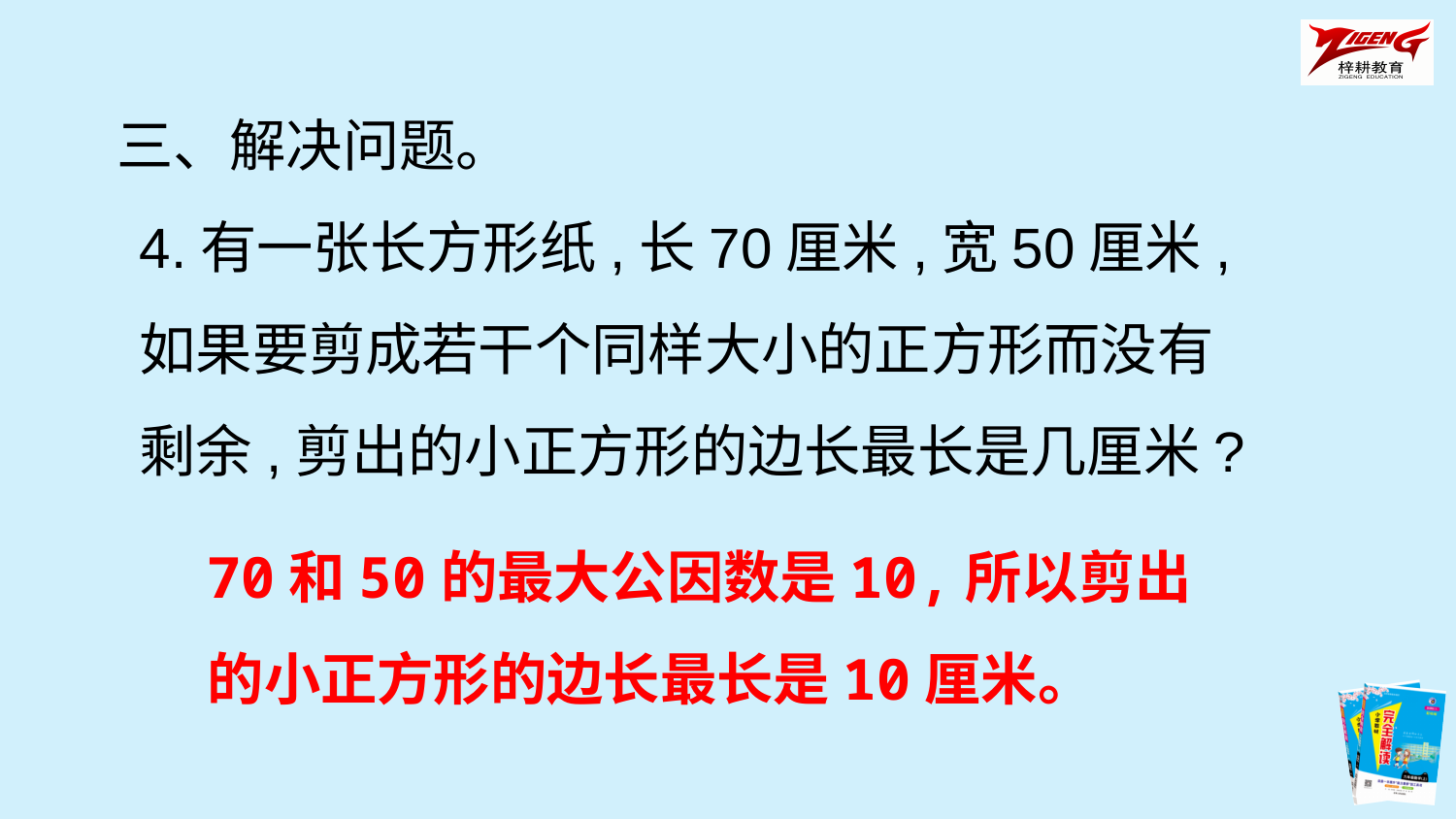

三、解决问题。
4.有一张长方形纸,长70厘米,宽50厘米,如果要剪成若干个同样大小的正方形而没有剩余,剪出的小正方形的边长最长是几厘米?
70和50的最大公因数是10,所以剪出的小正方形的边长最长是10厘米。